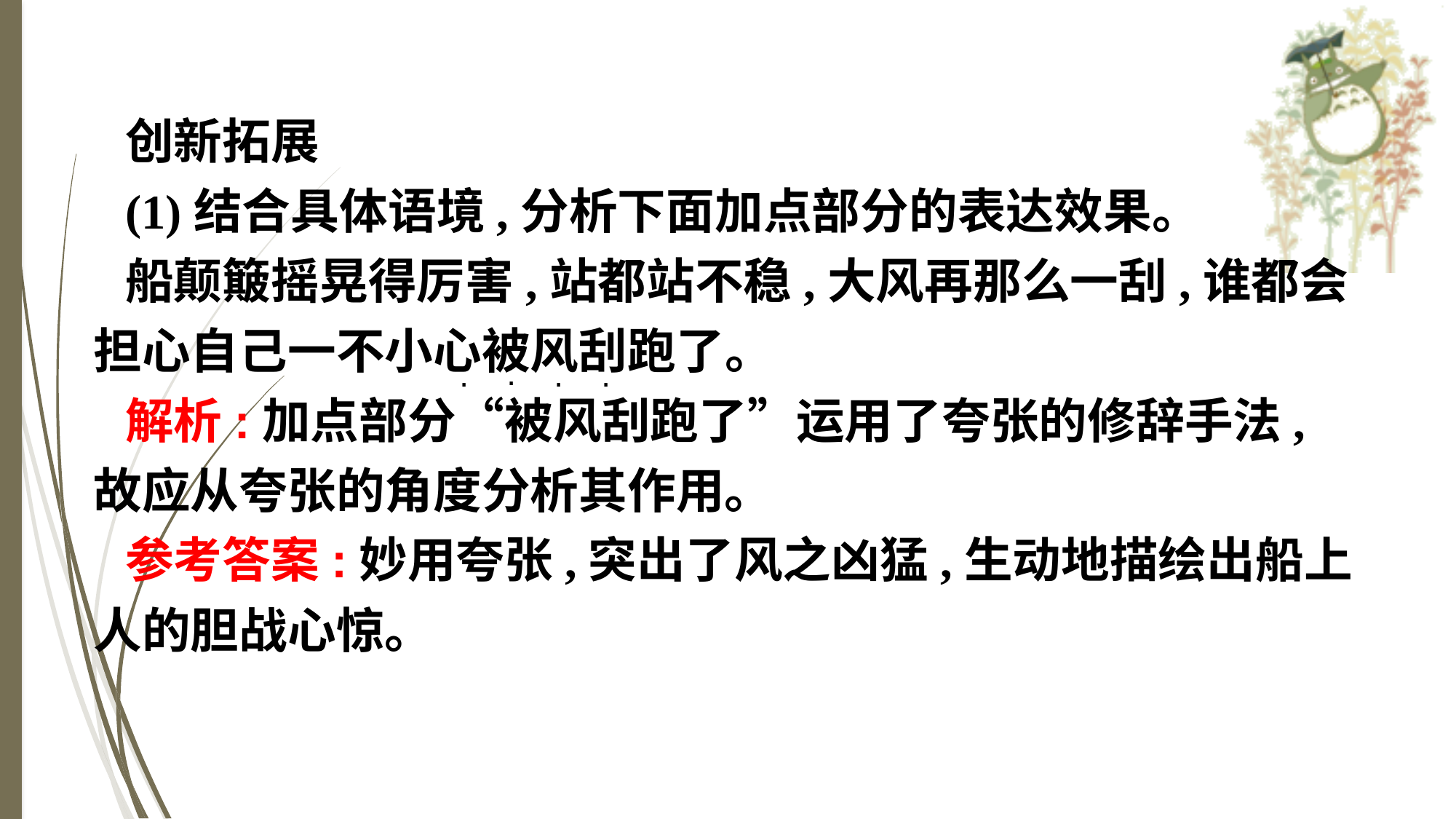

创新拓展
(1)结合具体语境,分析下面加点部分的表达效果。
船颠簸摇晃得厉害,站都站不稳,大风再那么一刮,谁都会担心自己一不小心被风刮跑了。
解析:加点部分“被风刮跑了”运用了夸张的修辞手法,故应从夸张的角度分析其作用。
参考答案:妙用夸张,突出了风之凶猛,生动地描绘出船上人的胆战心惊。
·
·
·
·